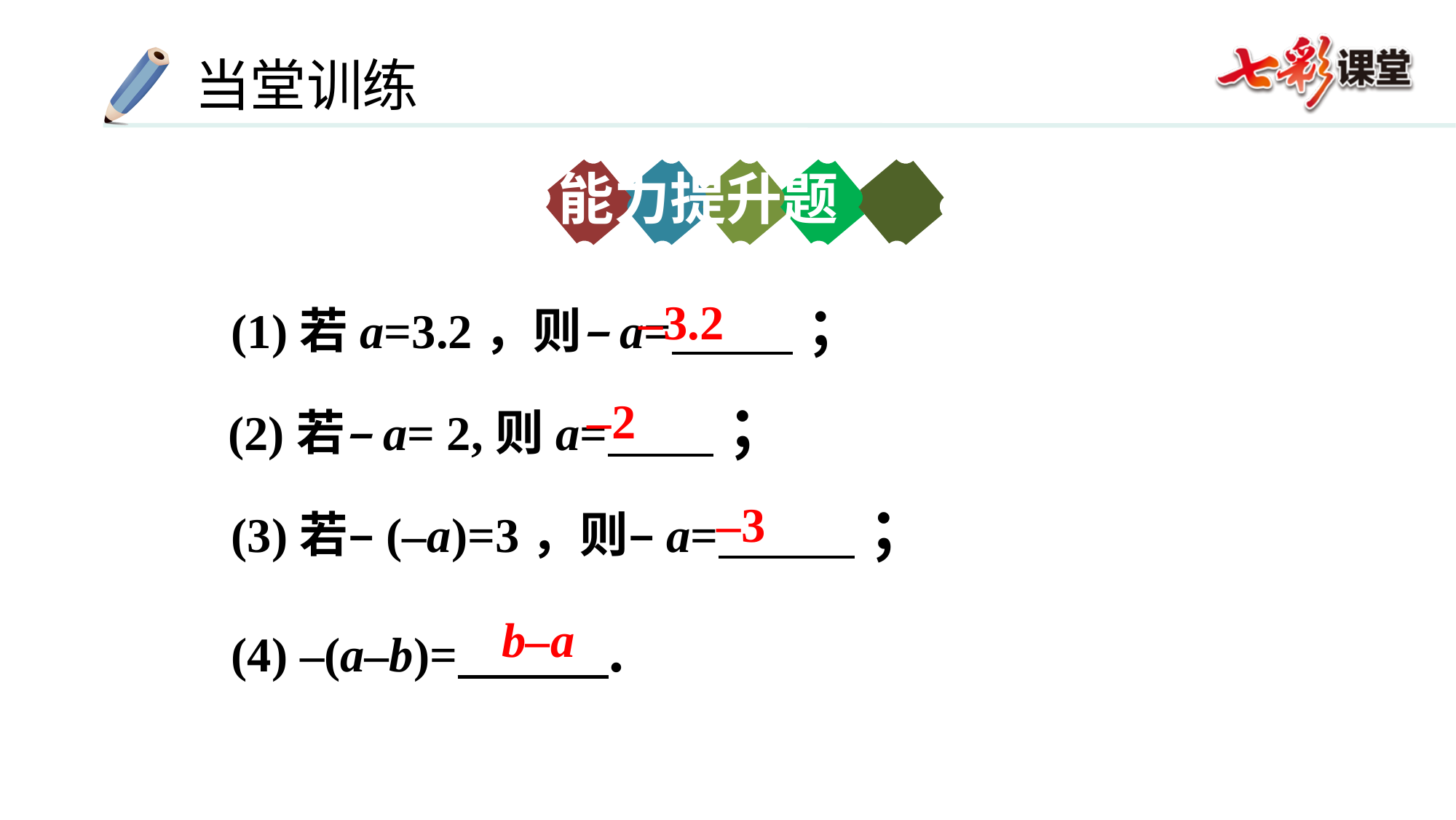

能力提升题

    (1)若a=3.2，则–a=        ；
   (2)若–a= 2,则a=       ；
    (3)若–(–a)=3，则–a=         ；
   (4) –(a–b)=          .

–3.2
–2
–3
b–a